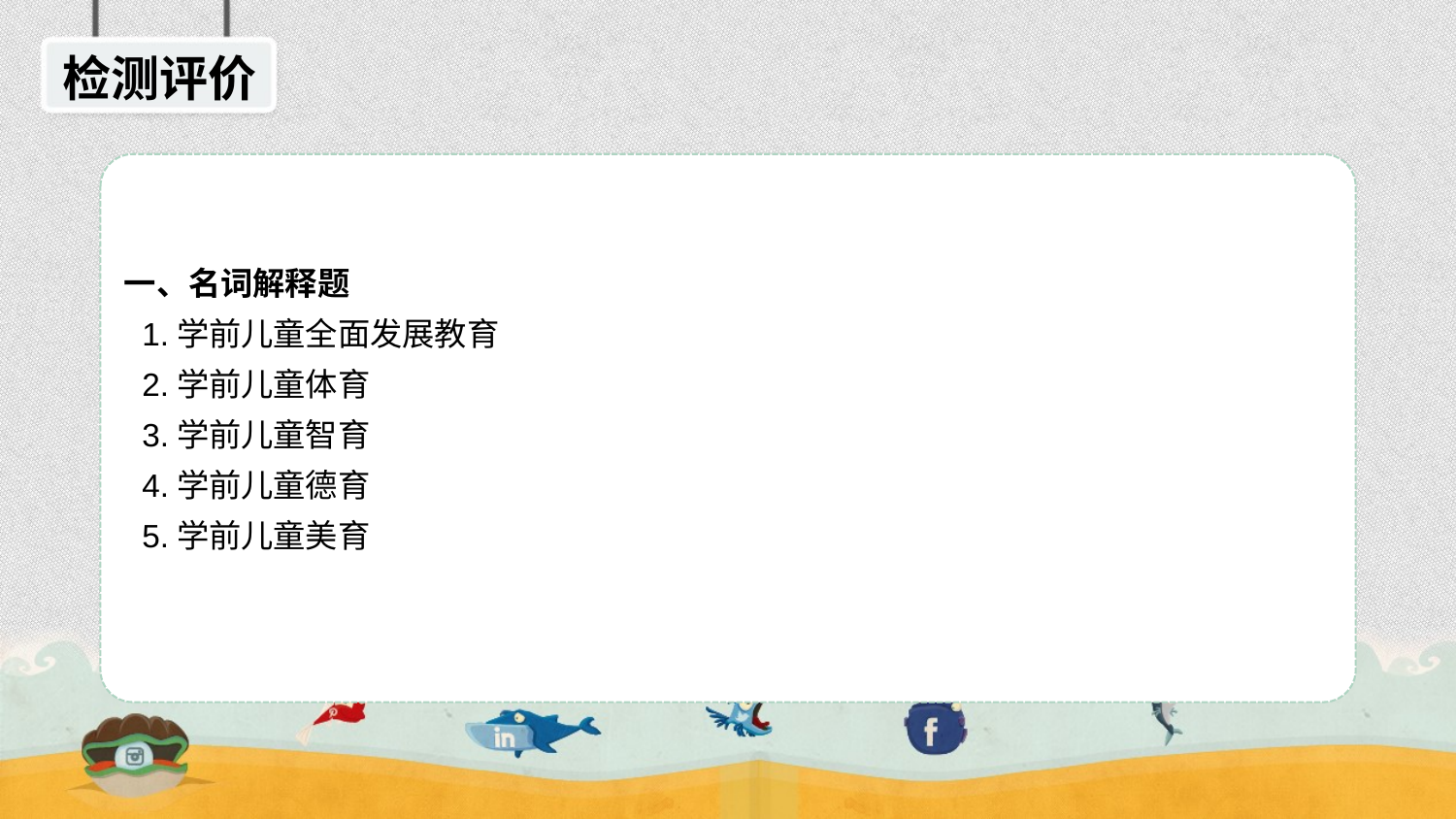

检测评价

一、名词解释题
  1.学前儿童全面发展教育
  2.学前儿童体育
  3.学前儿童智育
  4.学前儿童德育
  5.学前儿童美育